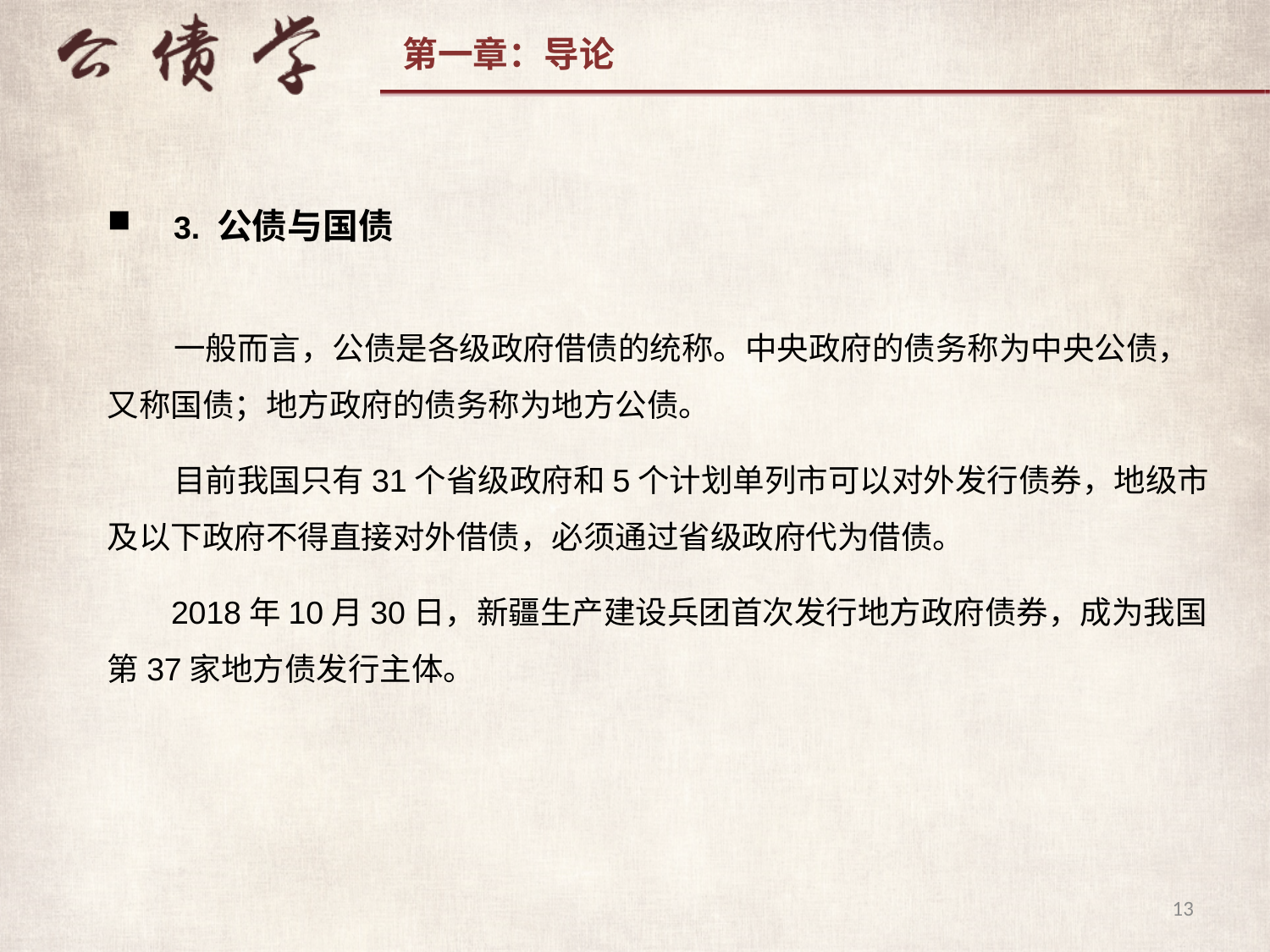

3. 公债与国债

   一般而言，公债是各级政府借债的统称。中央政府的债务称为中央公债，又称国债；地方政府的债务称为地方公债。
   目前我国只有31个省级政府和5个计划单列市可以对外发行债券，地级市及以下政府不得直接对外借债，必须通过省级政府代为借债。
   2018年10月30日，新疆生产建设兵团首次发行地方政府债券，成为我国第37家地方债发行主体。
13